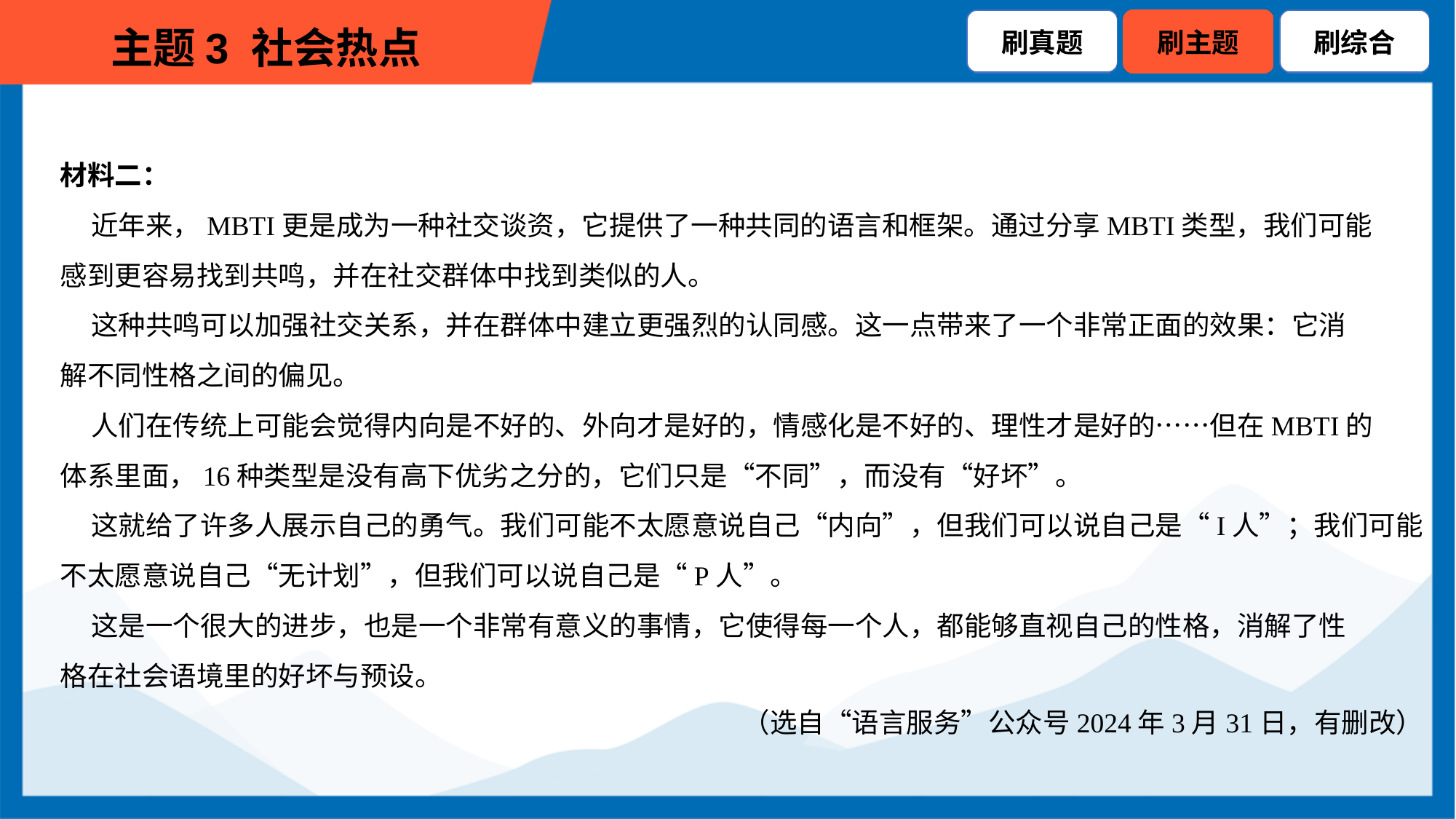

材料二：
    近年来，MBTI更是成为一种社交谈资，它提供了一种共同的语言和框架。通过分享MBTI类型，我们可能
感到更容易找到共鸣，并在社交群体中找到类似的人。
    这种共鸣可以加强社交关系，并在群体中建立更强烈的认同感。这一点带来了一个非常正面的效果：它消
解不同性格之间的偏见。
    人们在传统上可能会觉得内向是不好的、外向才是好的，情感化是不好的、理性才是好的……但在MBTI的
体系里面，16种类型是没有高下优劣之分的，它们只是“不同”，而没有“好坏”。
    这就给了许多人展示自己的勇气。我们可能不太愿意说自己“内向”，但我们可以说自己是“I人”；我们可能
不太愿意说自己“无计划”，但我们可以说自己是“P人”。
    这是一个很大的进步，也是一个非常有意义的事情，它使得每一个人，都能够直视自己的性格，消解了性
格在社会语境里的好坏与预设。
（选自“语言服务”公众号2024年3月31日，有删改）